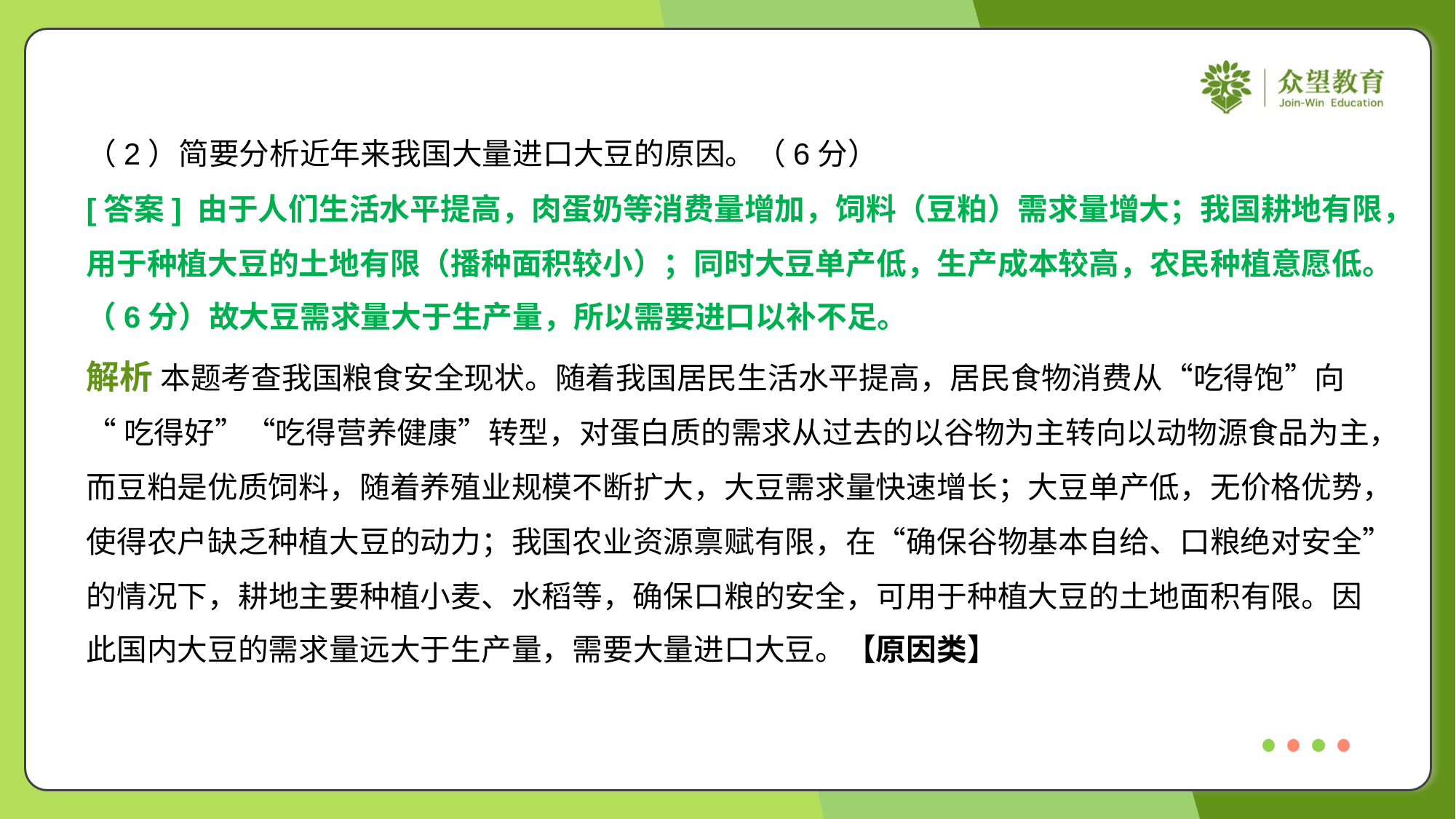

（2）简要分析近年来我国大量进口大豆的原因。（6分）
[答案] 由于人们生活水平提高，肉蛋奶等消费量增加，饲料（豆粕）需求量增大；我国耕地有限，
用于种植大豆的土地有限（播种面积较小）；同时大豆单产低，生产成本较高，农民种植意愿低。
（6分）故大豆需求量大于生产量，所以需要进口以补不足。
解析 本题考查我国粮食安全现状。随着我国居民生活水平提高，居民食物消费从“吃得饱”向
“吃得好”“吃得营养健康”转型，对蛋白质的需求从过去的以谷物为主转向以动物源食品为主，
而豆粕是优质饲料，随着养殖业规模不断扩大，大豆需求量快速增长；大豆单产低，无价格优势，
使得农户缺乏种植大豆的动力；我国农业资源禀赋有限，在“确保谷物基本自给、口粮绝对安全”
的情况下，耕地主要种植小麦、水稻等，确保口粮的安全，可用于种植大豆的土地面积有限。因
此国内大豆的需求量远大于生产量，需要大量进口大豆。【原因类】